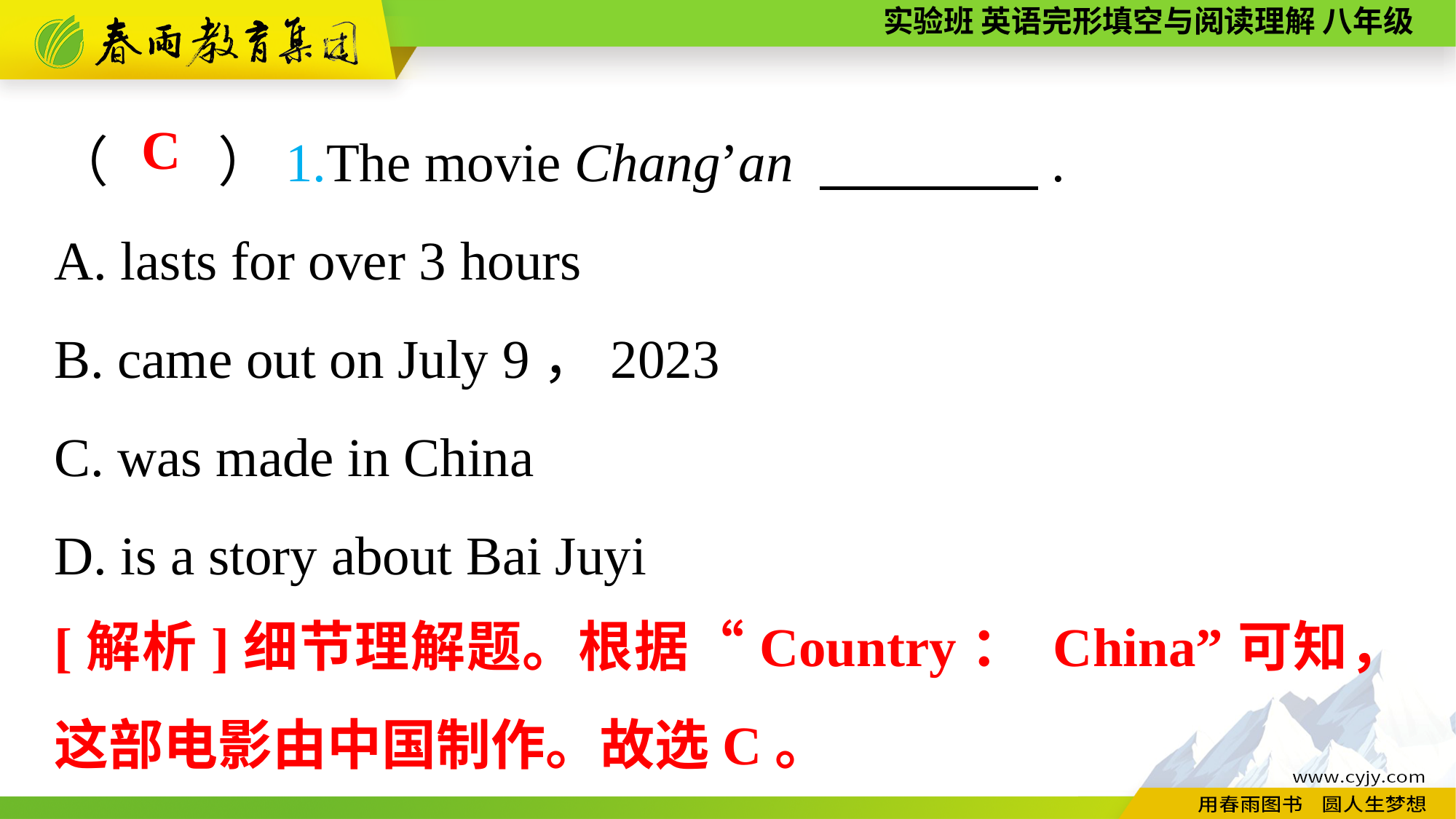

（　　）1.The movie Chang’an 　　　　.
A. lasts for over 3 hours
B. came out on July 9，2023
C. was made in China
D. is a story about Bai Juyi
C
[解析]细节理解题。根据“Country： China”可知，这部电影由中国制作。故选C。